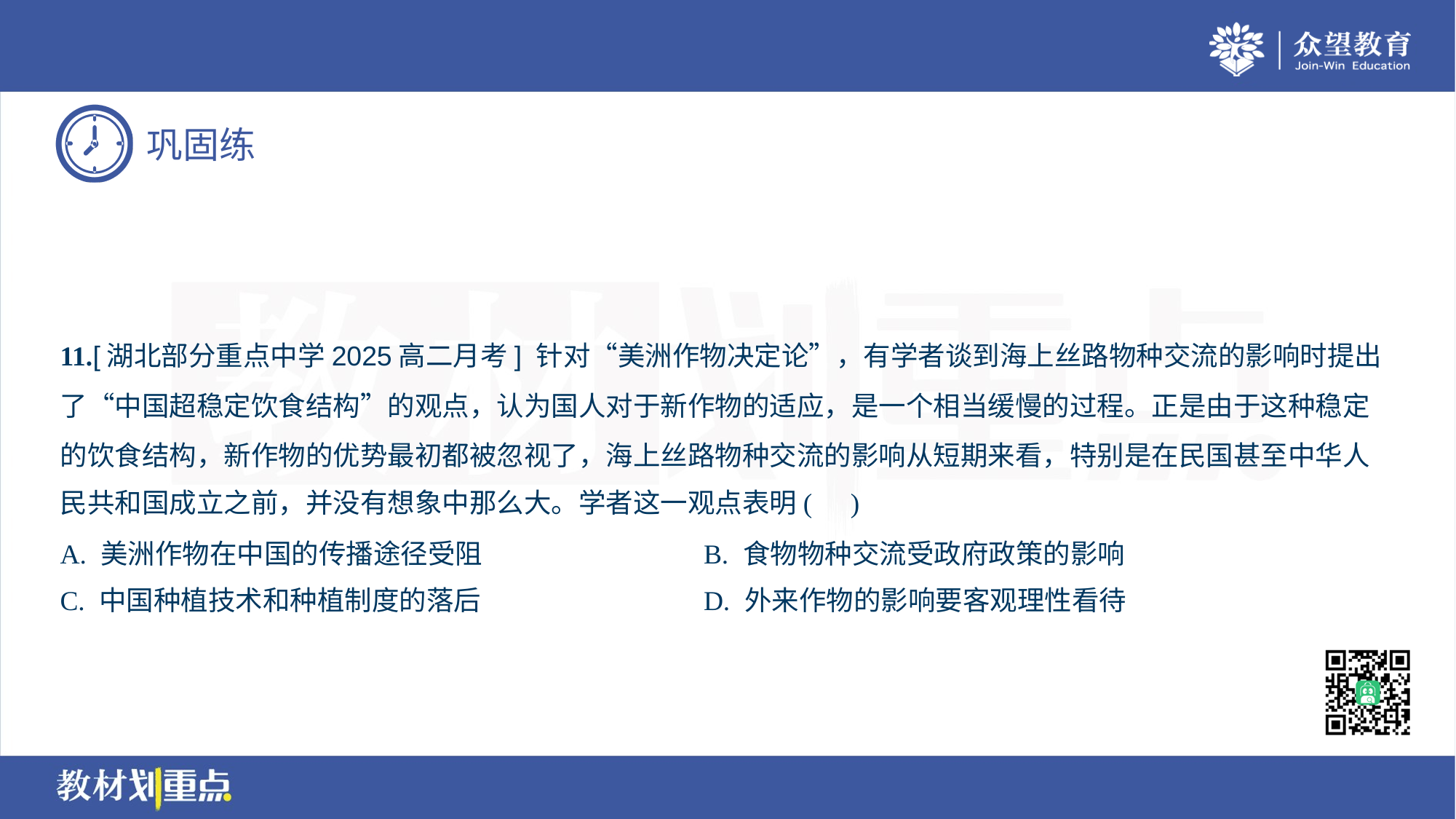

11.[湖北部分重点中学2025高二月考] 针对“美洲作物决定论”，有学者谈到海上丝路物种交流的影响时提出
了“中国超稳定饮食结构”的观点，认为国人对于新作物的适应，是一个相当缓慢的过程。正是由于这种稳定
的饮食结构，新作物的优势最初都被忽视了，海上丝路物种交流的影响从短期来看，特别是在民国甚至中华人
民共和国成立之前，并没有想象中那么大。学者这一观点表明(     )
A. 美洲作物在中国的传播途径受阻	B. 食物物种交流受政府政策的影响
C. 中国种植技术和种植制度的落后	D. 外来作物的影响要客观理性看待